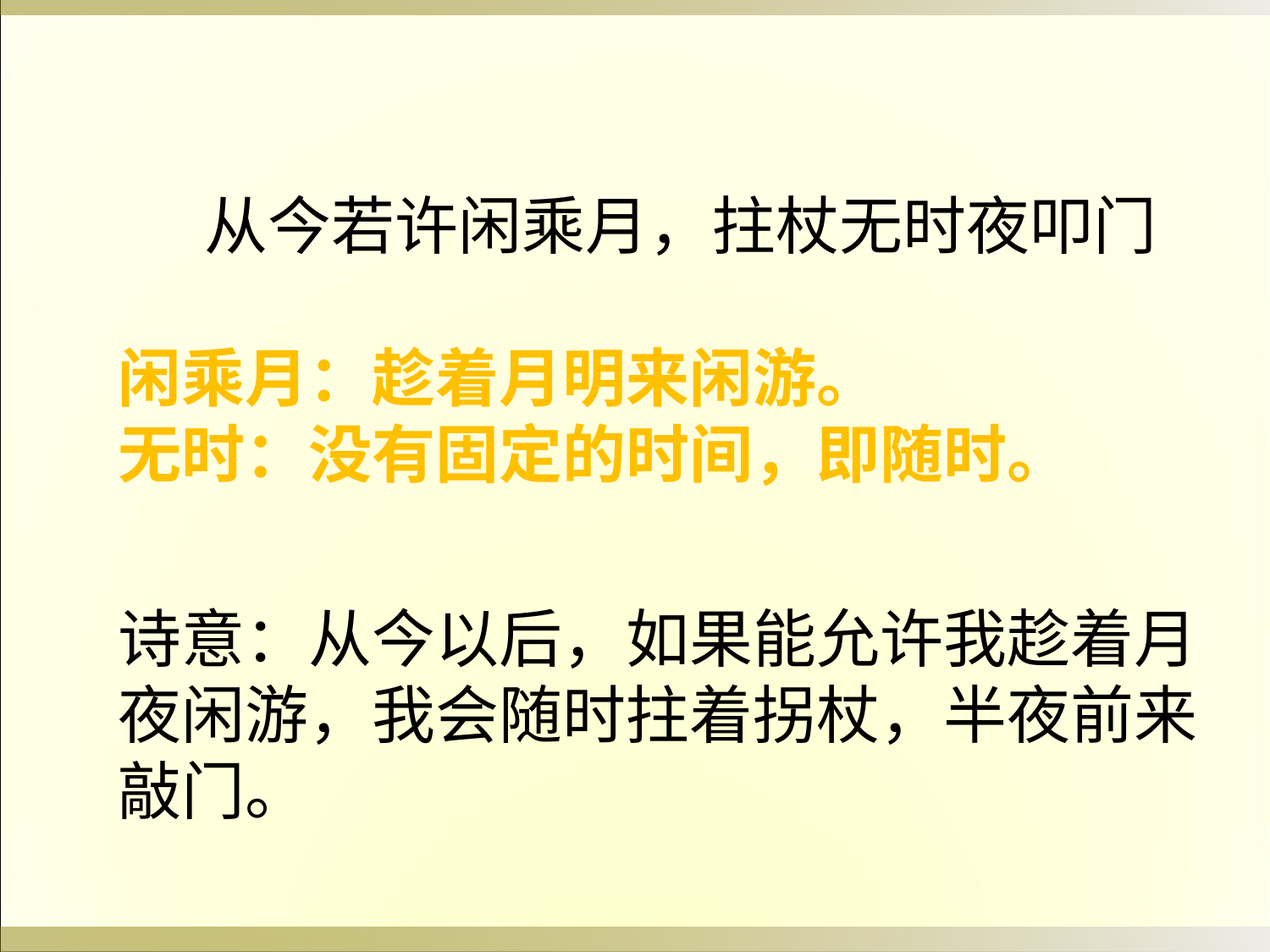

从今若许闲乘月，拄杖无时夜叩门

闲乘月：趁着月明来闲游。
无时：没有固定的时间，即随时。
诗意：从今以后，如果能允许我趁着月夜闲游，我会随时拄着拐杖，半夜前来敲门。